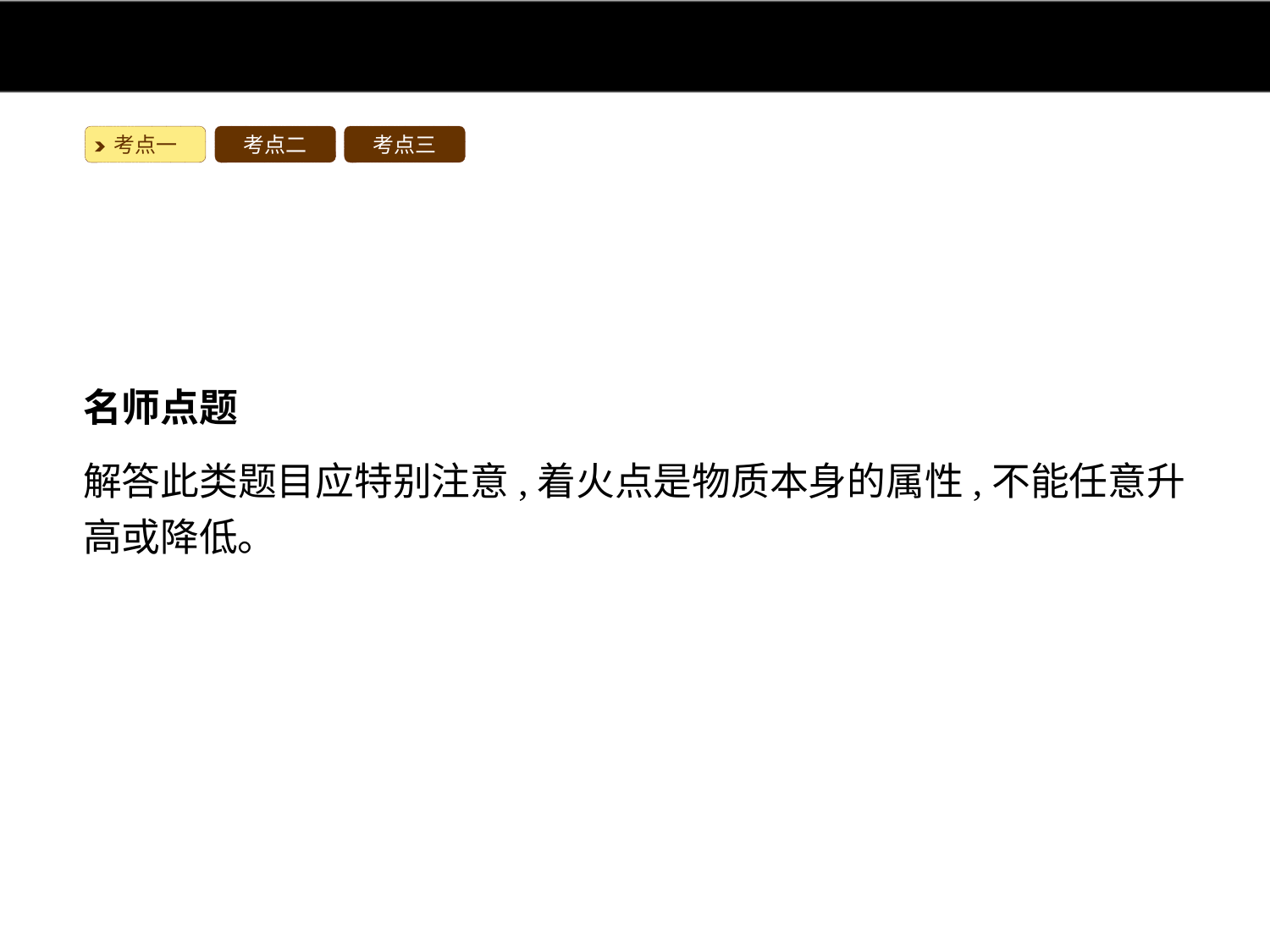

考点一
考点二
考点三

名师点题
解答此类题目应特别注意,着火点是物质本身的属性,不能任意升高或降低。